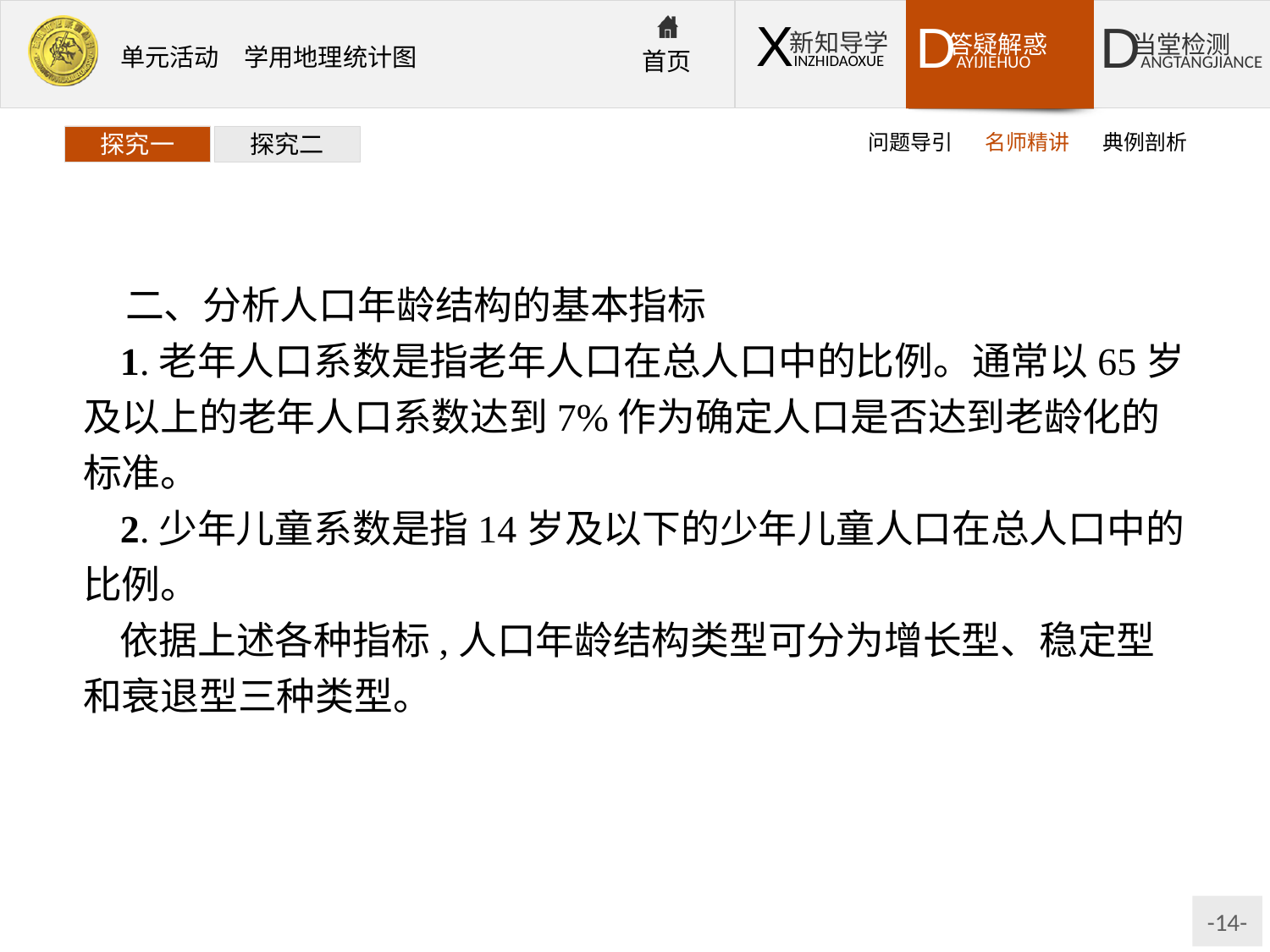

问题导引
名师精讲
典例剖析
探究一
探究二
二、分析人口年龄结构的基本指标
1.老年人口系数是指老年人口在总人口中的比例。通常以65岁及以上的老年人口系数达到7%作为确定人口是否达到老龄化的标准。
2.少年儿童系数是指14岁及以下的少年儿童人口在总人口中的比例。
依据上述各种指标,人口年龄结构类型可分为增长型、稳定型和衰退型三种类型。